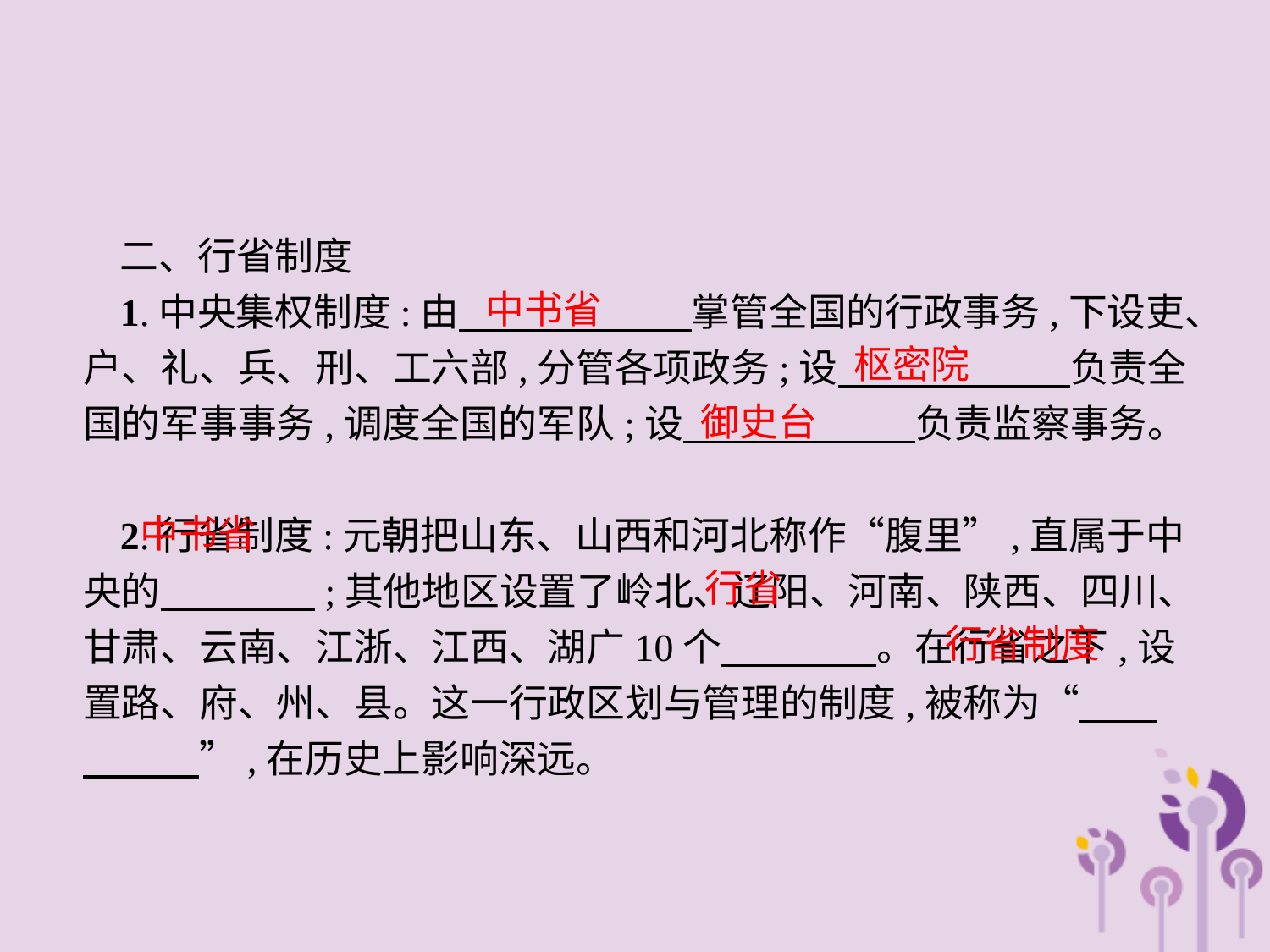

二、行省制度
1.中央集权制度:由　　　　　　掌管全国的行政事务,下设吏、户、礼、兵、刑、工六部,分管各项政务;设　　　　　　负责全国的军事事务,调度全国的军队;设　　　　　　负责监察事务。
2.行省制度:元朝把山东、山西和河北称作“腹里”,直属于中央的　　　　;其他地区设置了岭北、辽阳、河南、陕西、四川、甘肃、云南、江浙、江西、湖广10个　　　　。在行省之下,设置路、府、州、县。这一行政区划与管理的制度,被称为“　　　　　”,在历史上影响深远。
中书省
枢密院
御史台
中书省
行省
行省制度